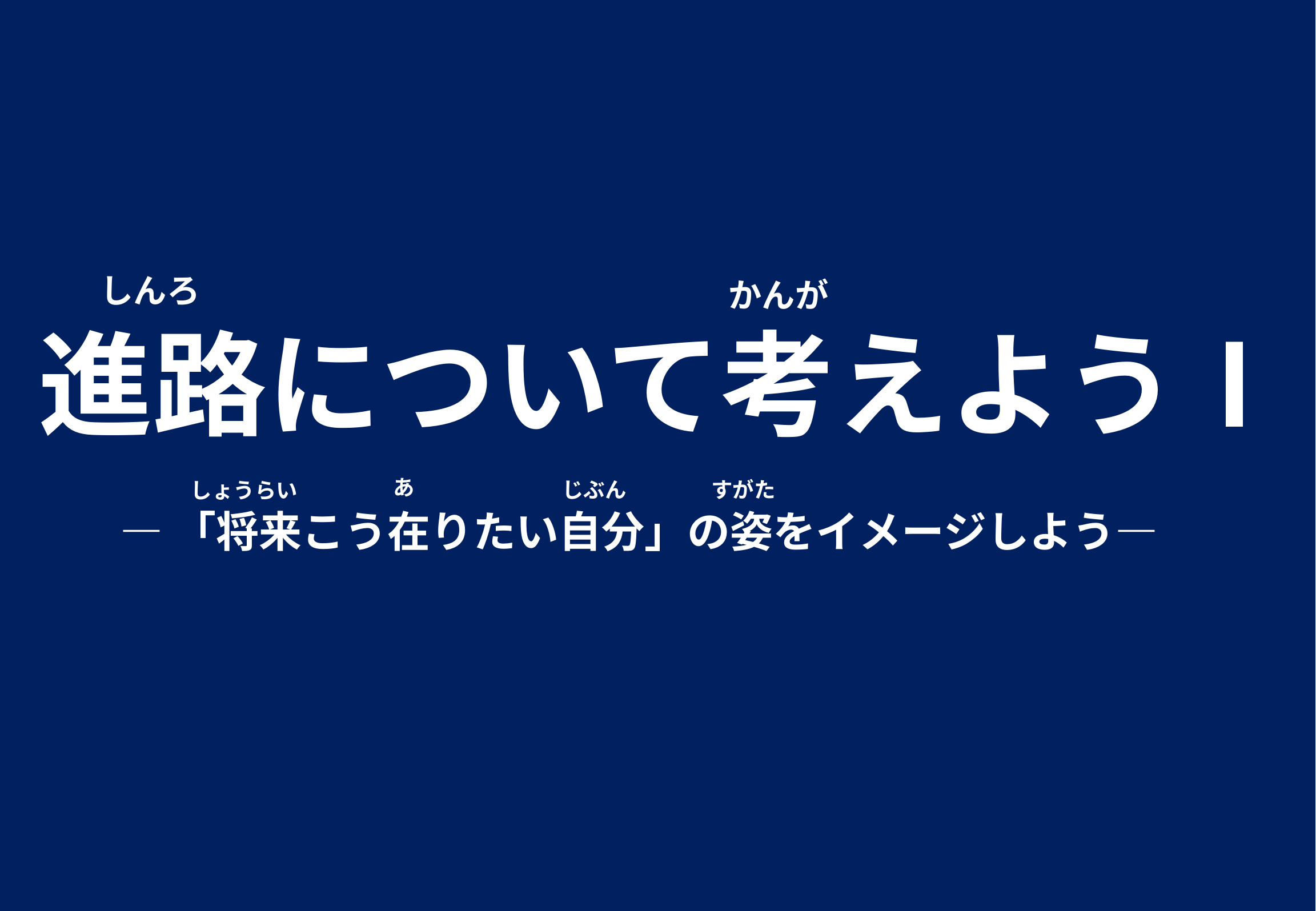

しんろ
かんが
進路について考えようⅠ
あ
じぶん
すがた
しょうらい
―「将来こう在りたい自分」の姿をイメージしよう―